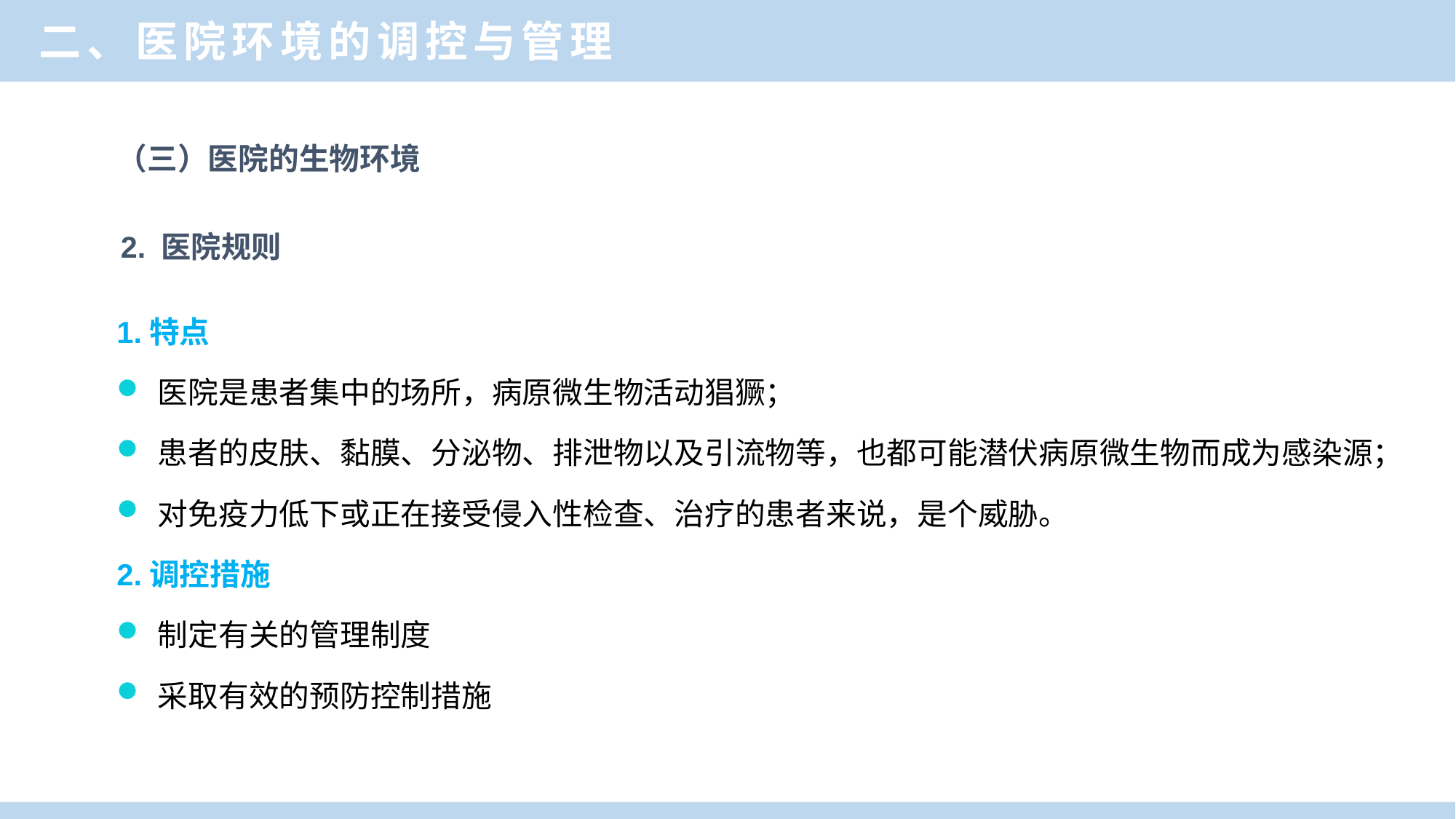

二、医院环境的调控与管理
（三）医院的生物环境
2. 医院规则
1.特点
医院是患者集中的场所，病原微生物活动猖獗；
患者的皮肤、黏膜、分泌物、排泄物以及引流物等，也都可能潜伏病原微生物而成为感染源；
对免疫力低下或正在接受侵入性检查、治疗的患者来说，是个威胁。
2.调控措施
制定有关的管理制度
采取有效的预防控制措施